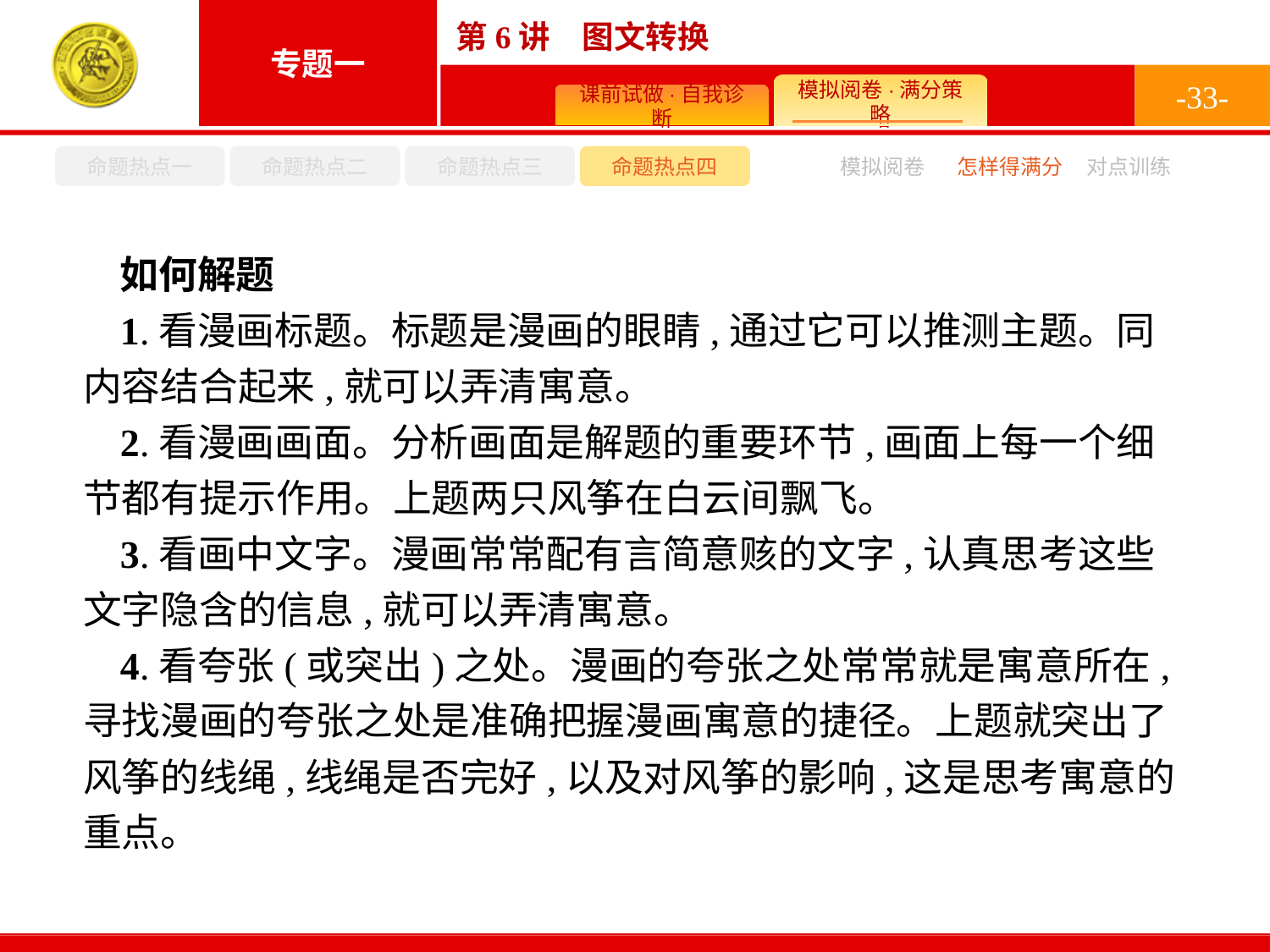

-33-
命题热点一
命题热点二
命题热点三
命题热点四
模拟阅卷
怎样得满分
对点训练
如何解题
1.看漫画标题。标题是漫画的眼睛,通过它可以推测主题。同内容结合起来,就可以弄清寓意。
2.看漫画画面。分析画面是解题的重要环节,画面上每一个细节都有提示作用。上题两只风筝在白云间飘飞。
3.看画中文字。漫画常常配有言简意赅的文字,认真思考这些文字隐含的信息,就可以弄清寓意。
4.看夸张(或突出)之处。漫画的夸张之处常常就是寓意所在,寻找漫画的夸张之处是准确把握漫画寓意的捷径。上题就突出了风筝的线绳,线绳是否完好,以及对风筝的影响,这是思考寓意的重点。